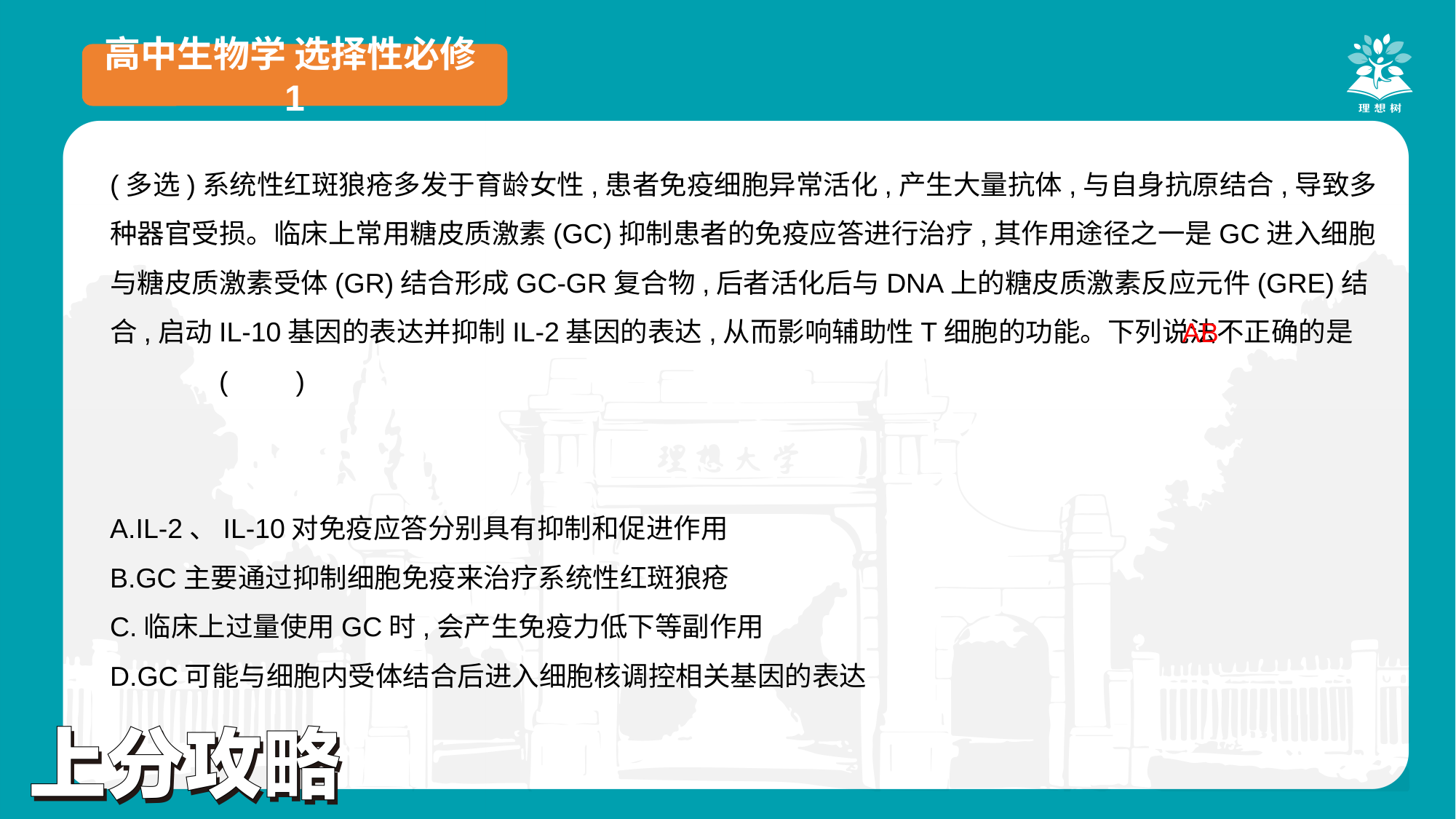

高中生物学 选择性必修1
(多选)系统性红斑狼疮多发于育龄女性,患者免疫细胞异常活化,产生大量抗体,与自身抗原结合,导致多种器官受损。临床上常用糖皮质激素(GC)抑制患者的免疫应答进行治疗,其作用途径之一是GC进入细胞与糖皮质激素受体(GR)结合形成GC-GR复合物,后者活化后与DNA上的糖皮质激素反应元件(GRE)结合,启动IL-10基因的表达并抑制IL-2基因的表达,从而影响辅助性T细胞的功能。下列说法不正确的是	(　　)

A.IL-2、IL-10对免疫应答分别具有抑制和促进作用
B.GC主要通过抑制细胞免疫来治疗系统性红斑狼疮
C.临床上过量使用GC时,会产生免疫力低下等副作用
D.GC可能与细胞内受体结合后进入细胞核调控相关基因的表达

AB